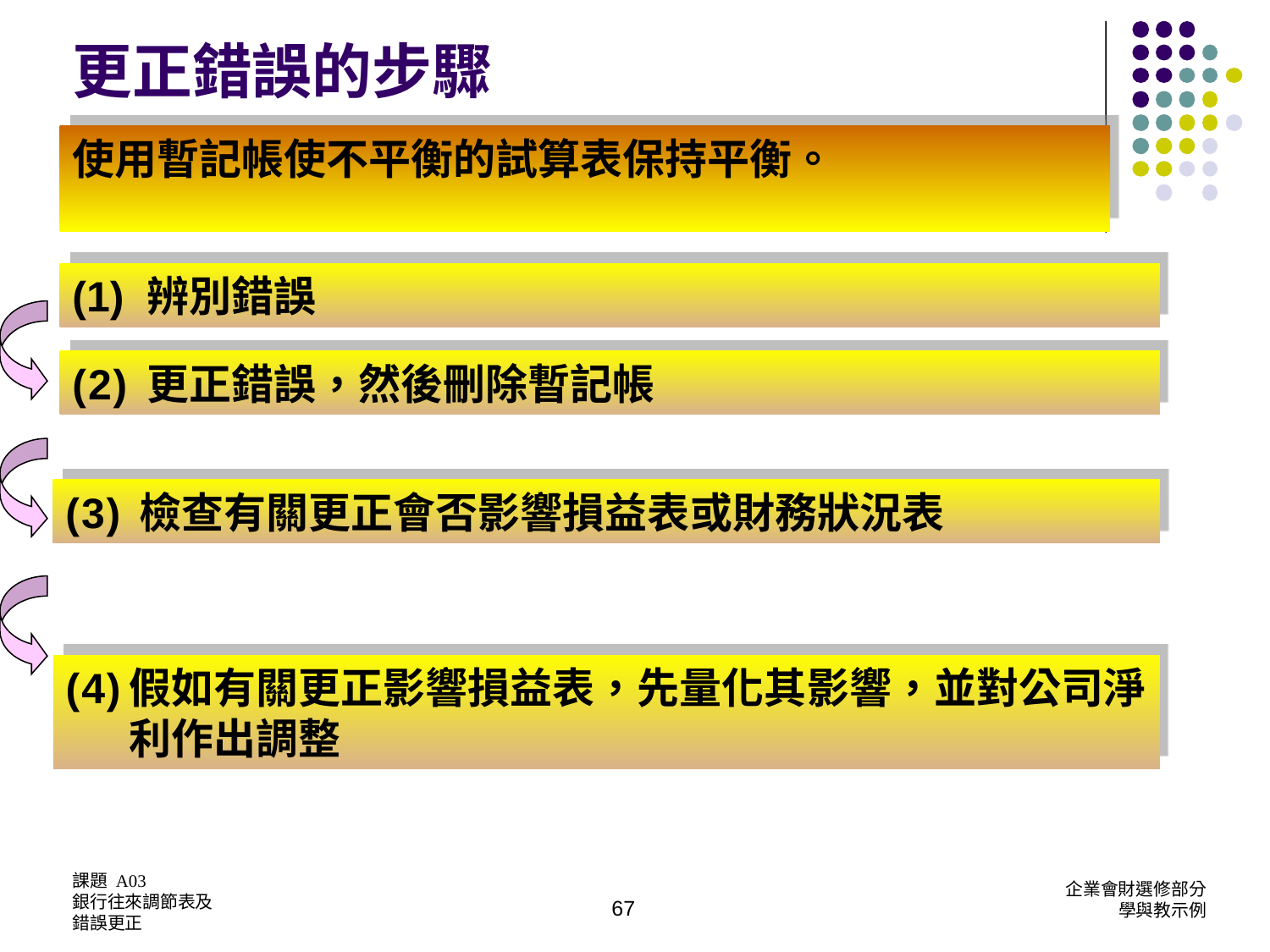

更正錯誤的步驟
使用暫記帳使不平衡的試算表保持平衡。

(1)	辨別錯誤

更正錯誤，然後刪除暫記帳

檢查有關更正會否影響損益表或財務狀況表

假如有關更正影響損益表，先量化其影響，並對公司淨利作出調整

67